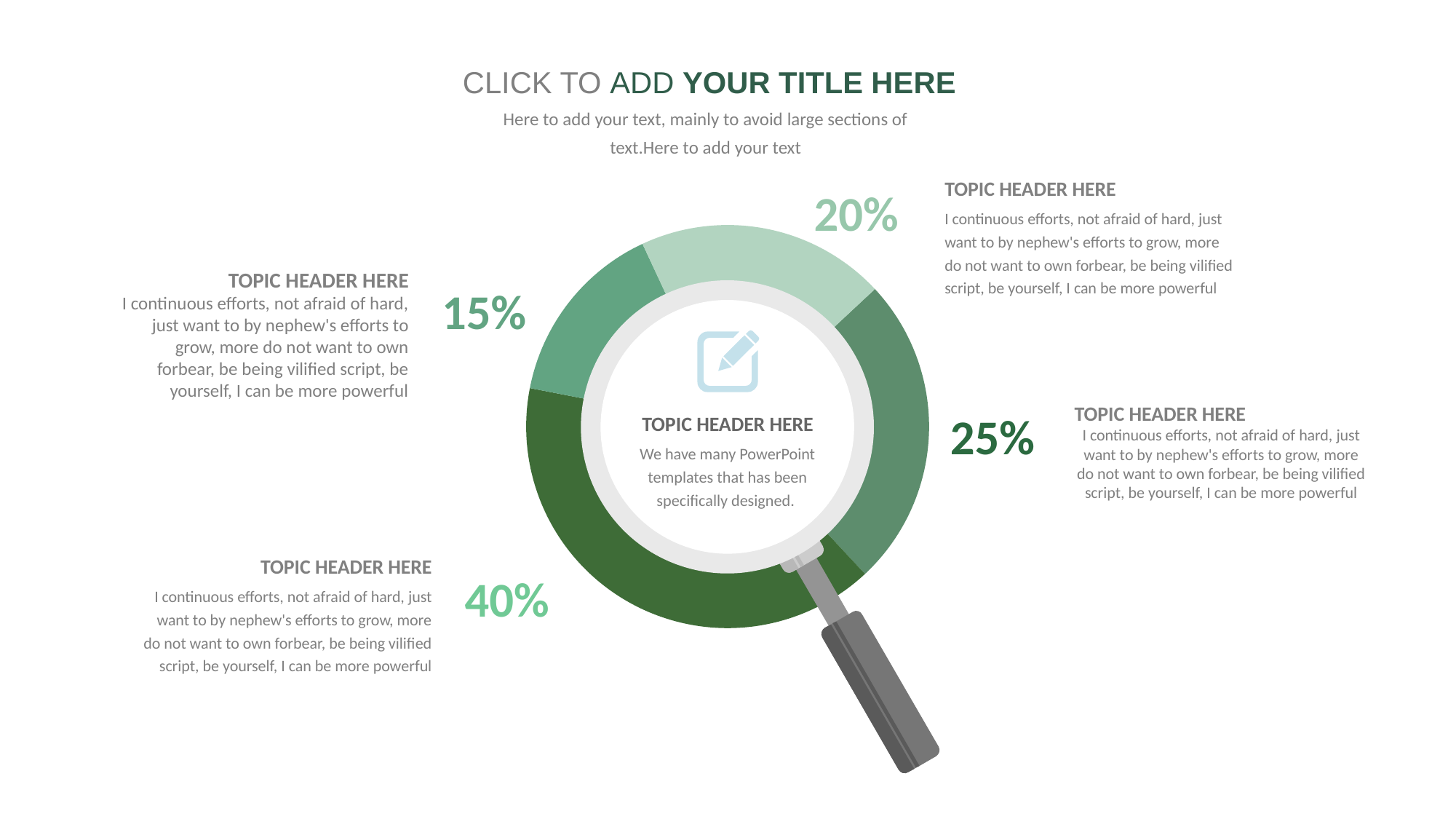

CLICK TO ADD YOUR TITLE HERE
Here to add your text, mainly to avoid large sections of text.Here to add your text
TOPIC HEADER HERE
I continuous efforts, not afraid of hard, just want to by nephew's efforts to grow, more do not want to own forbear, be being vilified script, be yourself, I can be more powerful

20%

### Chart

| Category | 销售额 |
|---|---|
| 红 | 25.0 |
| 蓝 | 40.0 |
| 青 | 15.0 |
| 橙 | 20.0 |
TOPIC HEADER HERE
I continuous efforts, not afraid of hard, just want to by nephew's efforts to grow, more do not want to own forbear, be being vilified script, be yourself, I can be more powerful
15%

25%
TOPIC HEADER HERE
I continuous efforts, not afraid of hard, just want to by nephew's efforts to grow, more do not want to own forbear, be being vilified script, be yourself, I can be more powerful
TOPIC HEADER HERE
We have many PowerPoint templates that has been specifically designed.
TOPIC HEADER HERE
I continuous efforts, not afraid of hard, just want to by nephew's efforts to grow, more do not want to own forbear, be being vilified script, be yourself, I can be more powerful

40%